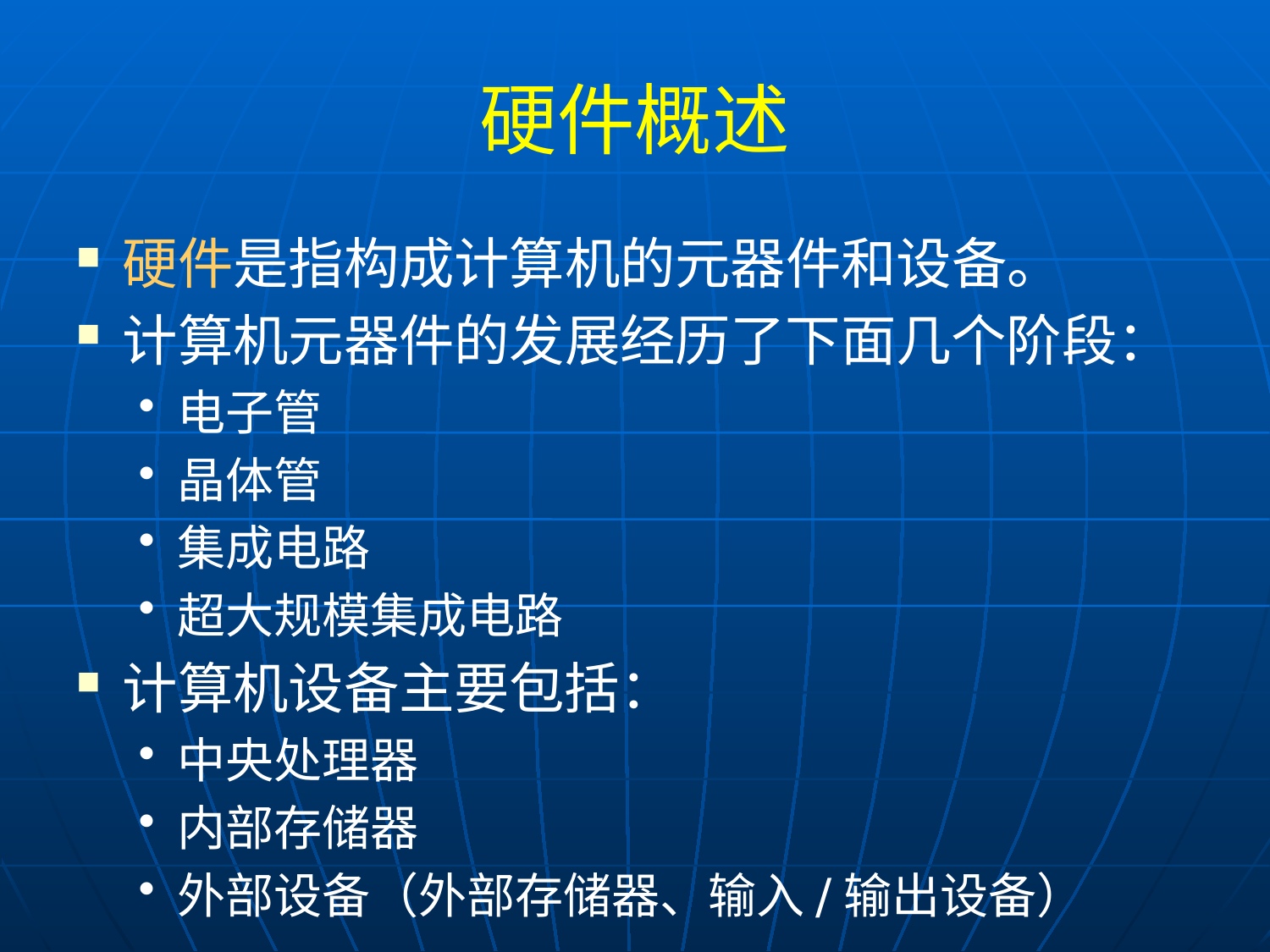

# 硬件概述
硬件是指构成计算机的元器件和设备。
计算机元器件的发展经历了下面几个阶段：
电子管
晶体管
集成电路
超大规模集成电路
计算机设备主要包括：
中央处理器
内部存储器
外部设备（外部存储器、输入/输出设备）